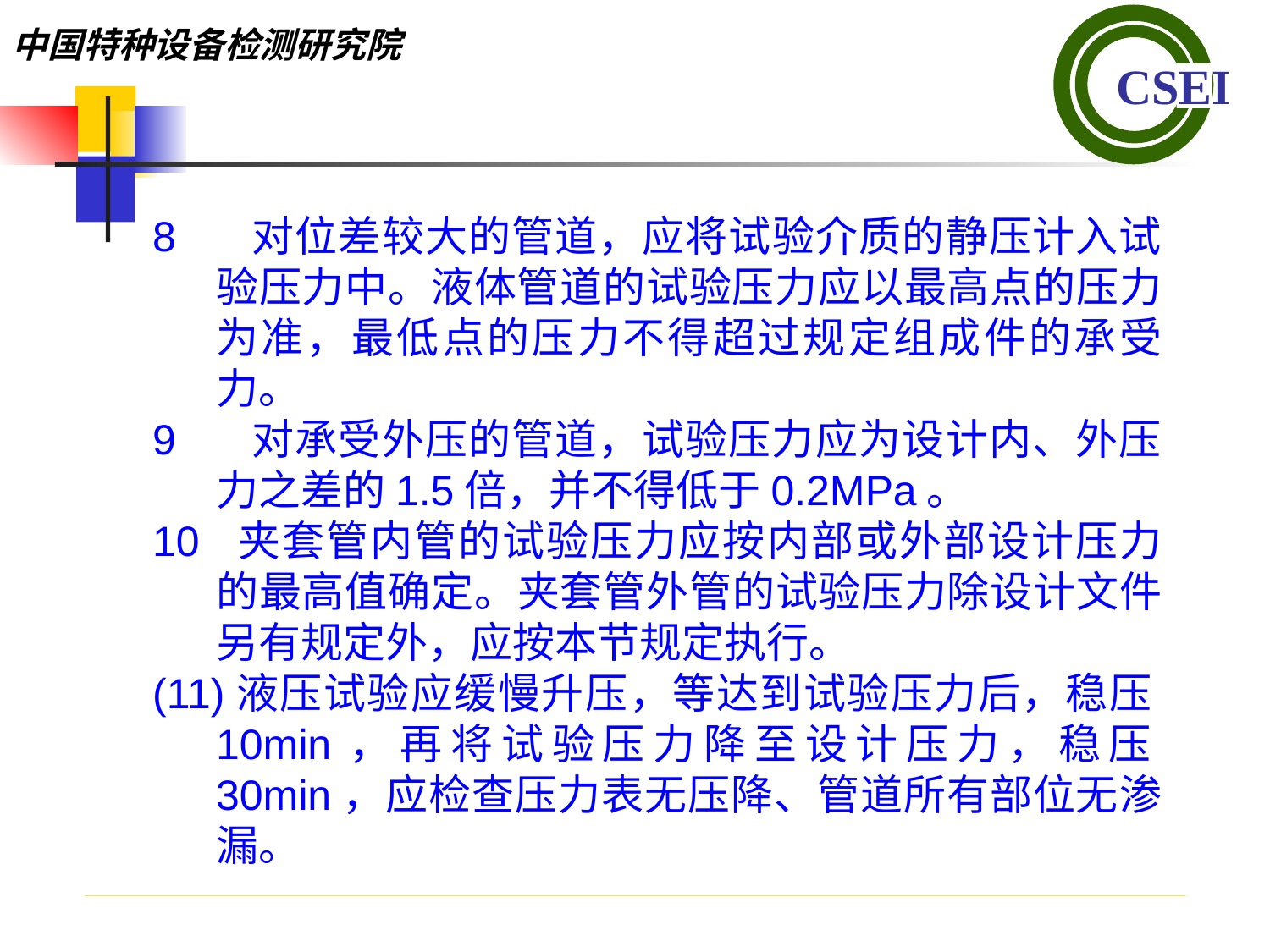

8     对位差较大的管道，应将试验介质的静压计入试验压力中。液体管道的试验压力应以最高点的压力为准，最低点的压力不得超过规定组成件的承受力。
9     对承受外压的管道，试验压力应为设计内、外压力之差的1.5倍，并不得低于0.2MPa。
10  夹套管内管的试验压力应按内部或外部设计压力的最高值确定。夹套管外管的试验压力除设计文件另有规定外，应按本节规定执行。(11)液压试验应缓慢升压，等达到试验压力后，稳压10min，再将试验压力降至设计压力，稳压30min，应检查压力表无压降、管道所有部位无渗漏。